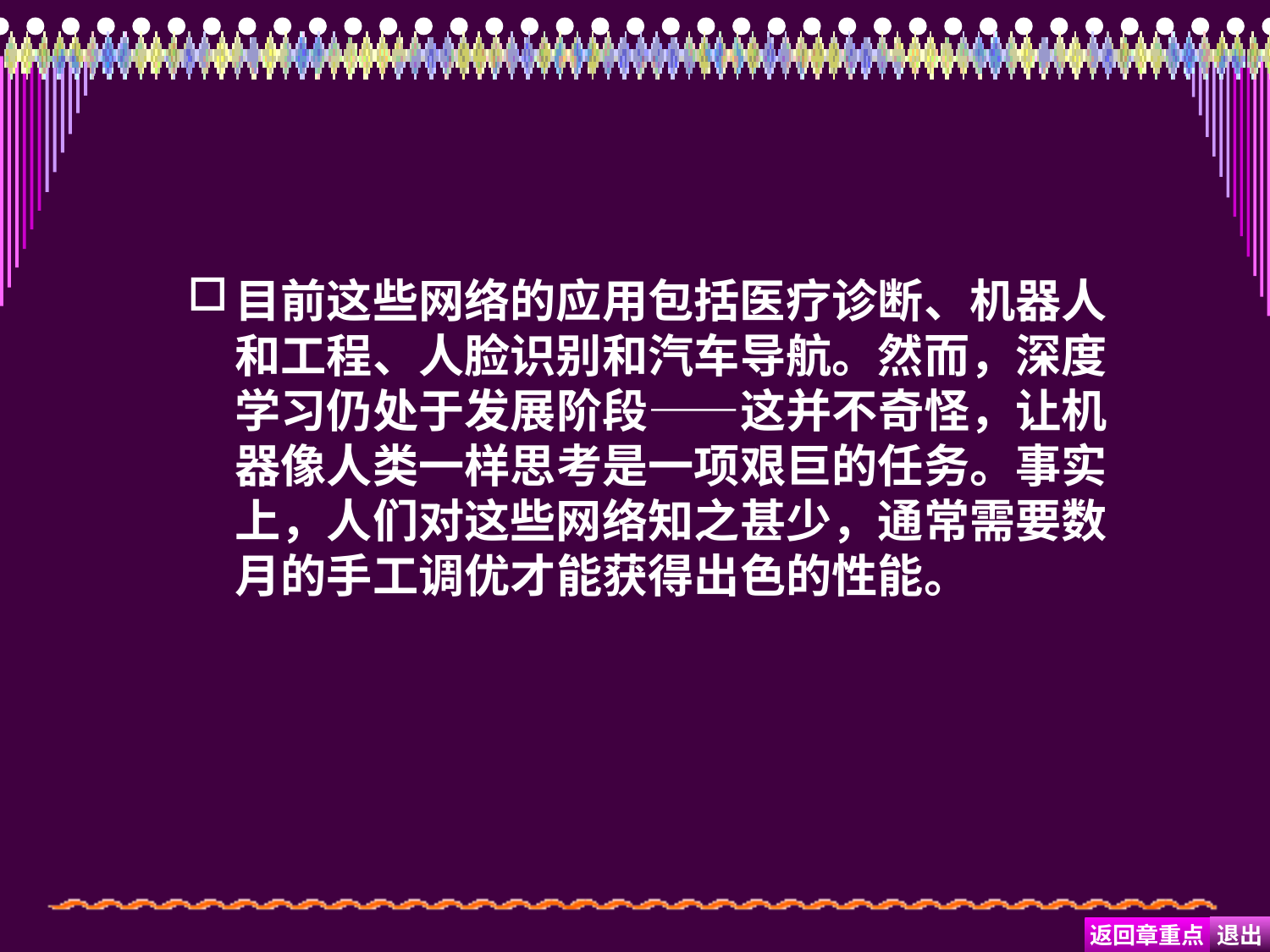

#
目前这些网络的应用包括医疗诊断、机器人和工程、人脸识别和汽车导航。然而，深度学习仍处于发展阶段——这并不奇怪，让机器像人类一样思考是一项艰巨的任务。事实上，人们对这些网络知之甚少，通常需要数月的手工调优才能获得出色的性能。